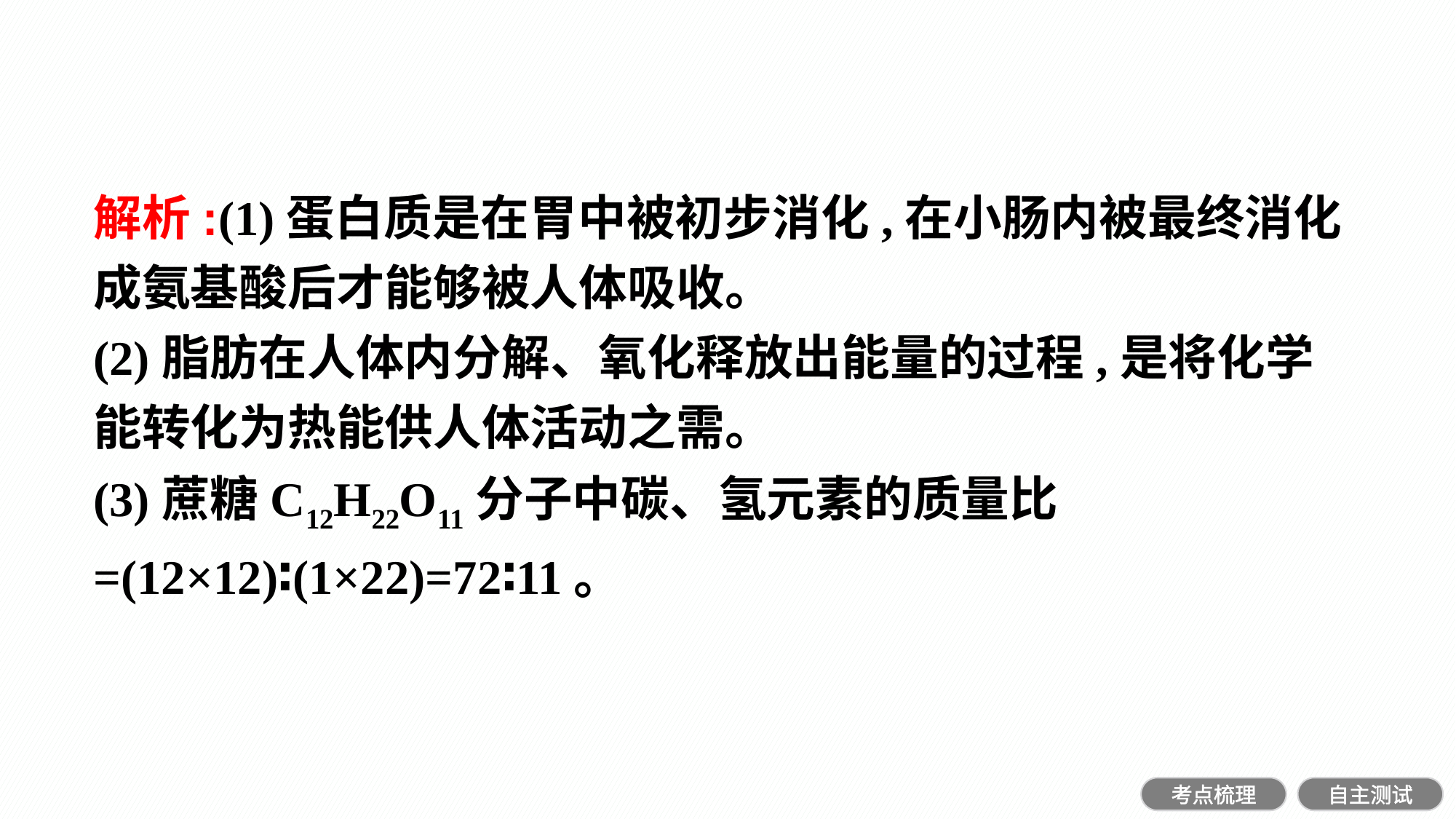

解析:(1)蛋白质是在胃中被初步消化,在小肠内被最终消化成氨基酸后才能够被人体吸收。
(2)脂肪在人体内分解、氧化释放出能量的过程,是将化学能转化为热能供人体活动之需。
(3)蔗糖C12H22O11分子中碳、氢元素的质量比=(12×12)∶(1×22)=72∶11。